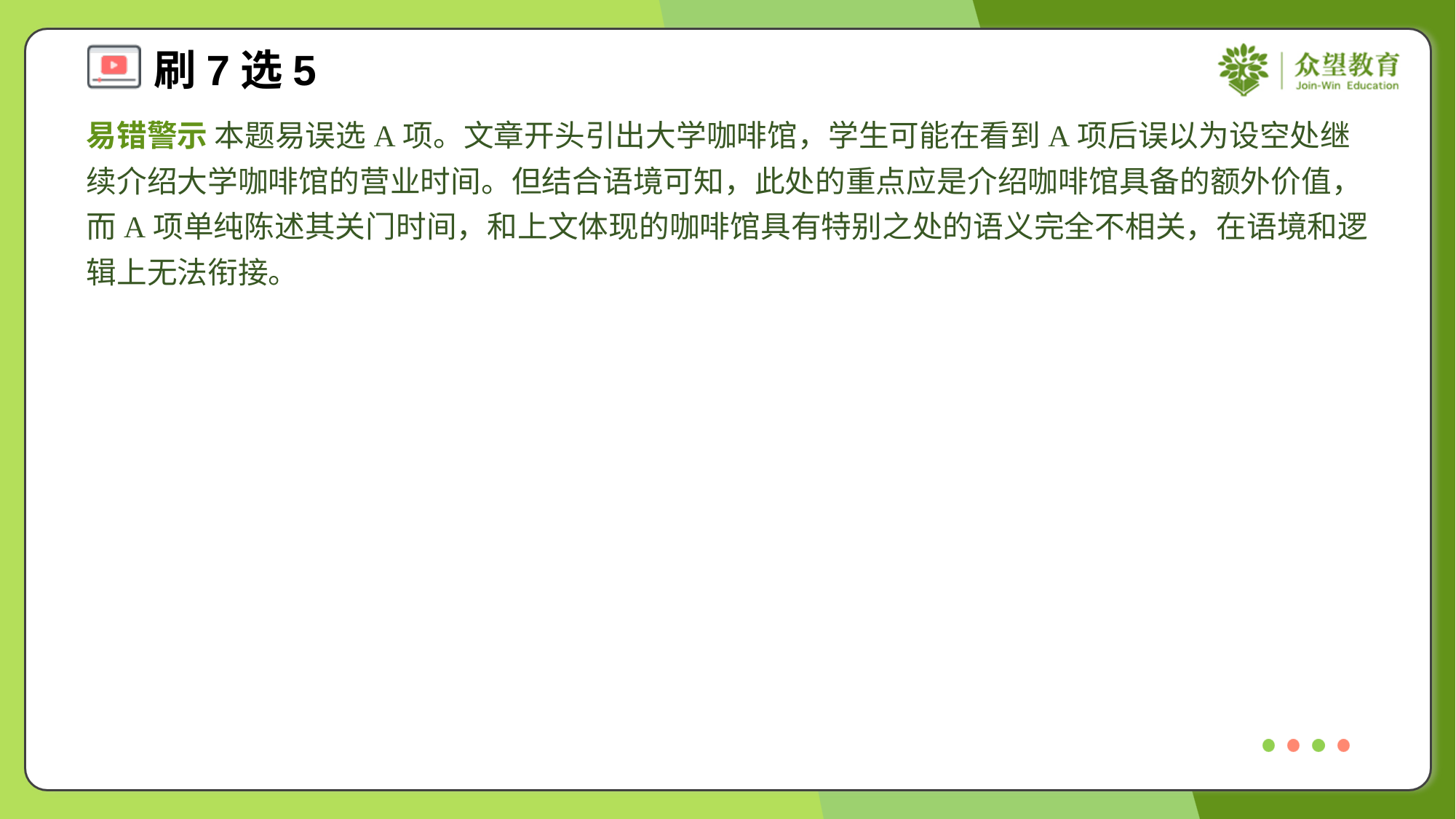

易错警示 本题易误选A项。文章开头引出大学咖啡馆，学生可能在看到A项后误以为设空处继续介绍大学咖啡馆的营业时间。但结合语境可知，此处的重点应是介绍咖啡馆具备的额外价值，而A项单纯陈述其关门时间，和上文体现的咖啡馆具有特别之处的语义完全不相关，在语境和逻辑上无法衔接。